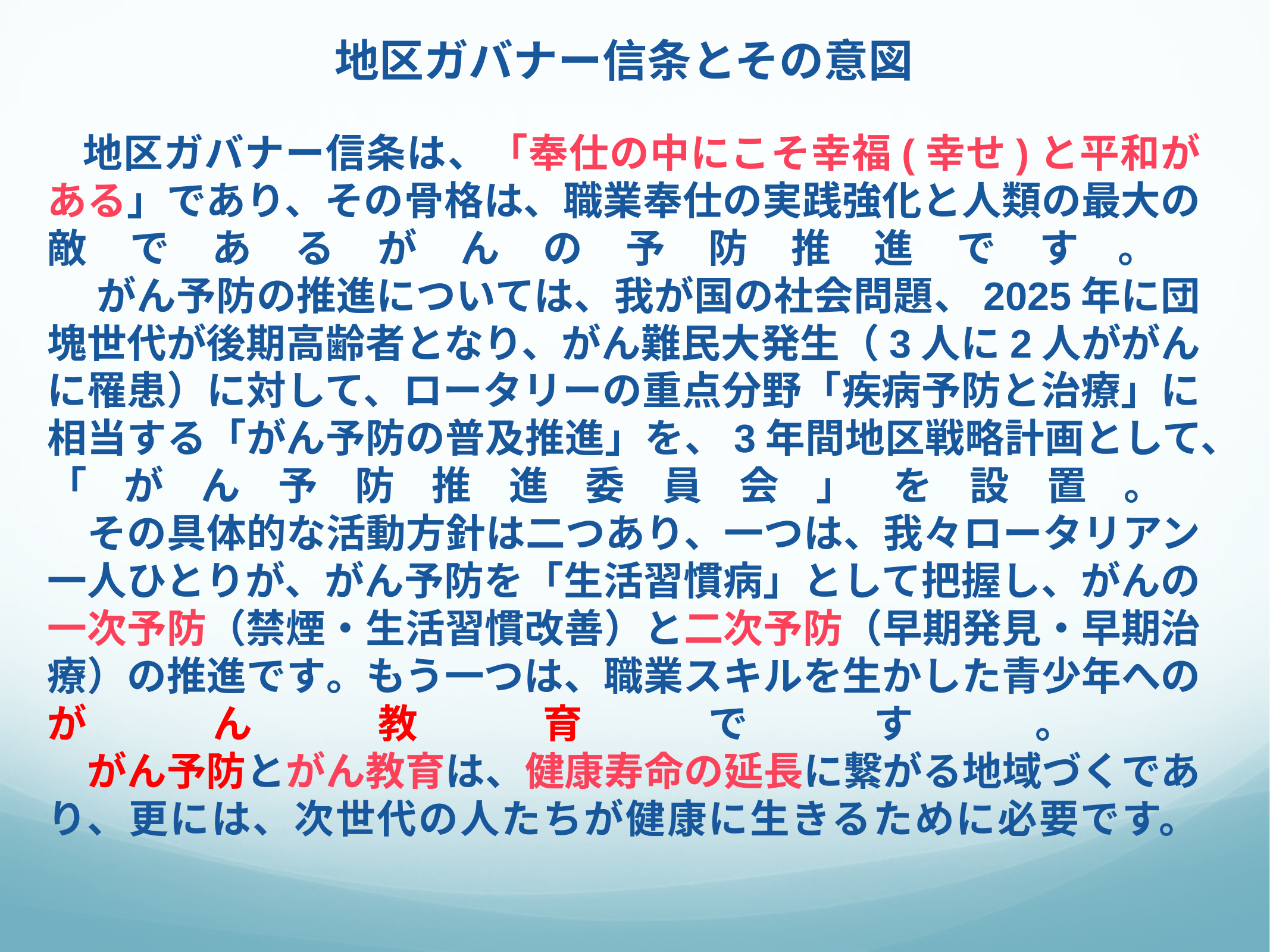

# 地区ガバナー信条とその意図

　地区ガバナー信条は、「奉仕の中にこそ幸福(幸せ)と平和がある」であり、その骨格は、職業奉仕の実践強化と人類の最大の敵であるがんの予防推進です。
 　がん予防の推進については、我が国の社会問題、2025年に団塊世代が後期高齢者となり、がん難民大発生（3人に2人ががんに罹患）に対して、ロータリーの重点分野「疾病予防と治療」に相当する「がん予防の普及推進」を、3年間地区戦略計画として、「がん予防推進委員会」を設置。
　その具体的な活動方針は二つあり、一つは、我々ロータリアン一人ひとりが、がん予防を「生活習慣病」として把握し、がんの一次予防（禁煙・生活習慣改善）と二次予防（早期発見・早期治療）の推進です。もう一つは、職業スキルを生かした青少年へのがん教育です。
　がん予防とがん教育は、健康寿命の延長に繋がる地域づくであり、更には、次世代の人たちが健康に生きるために必要です。